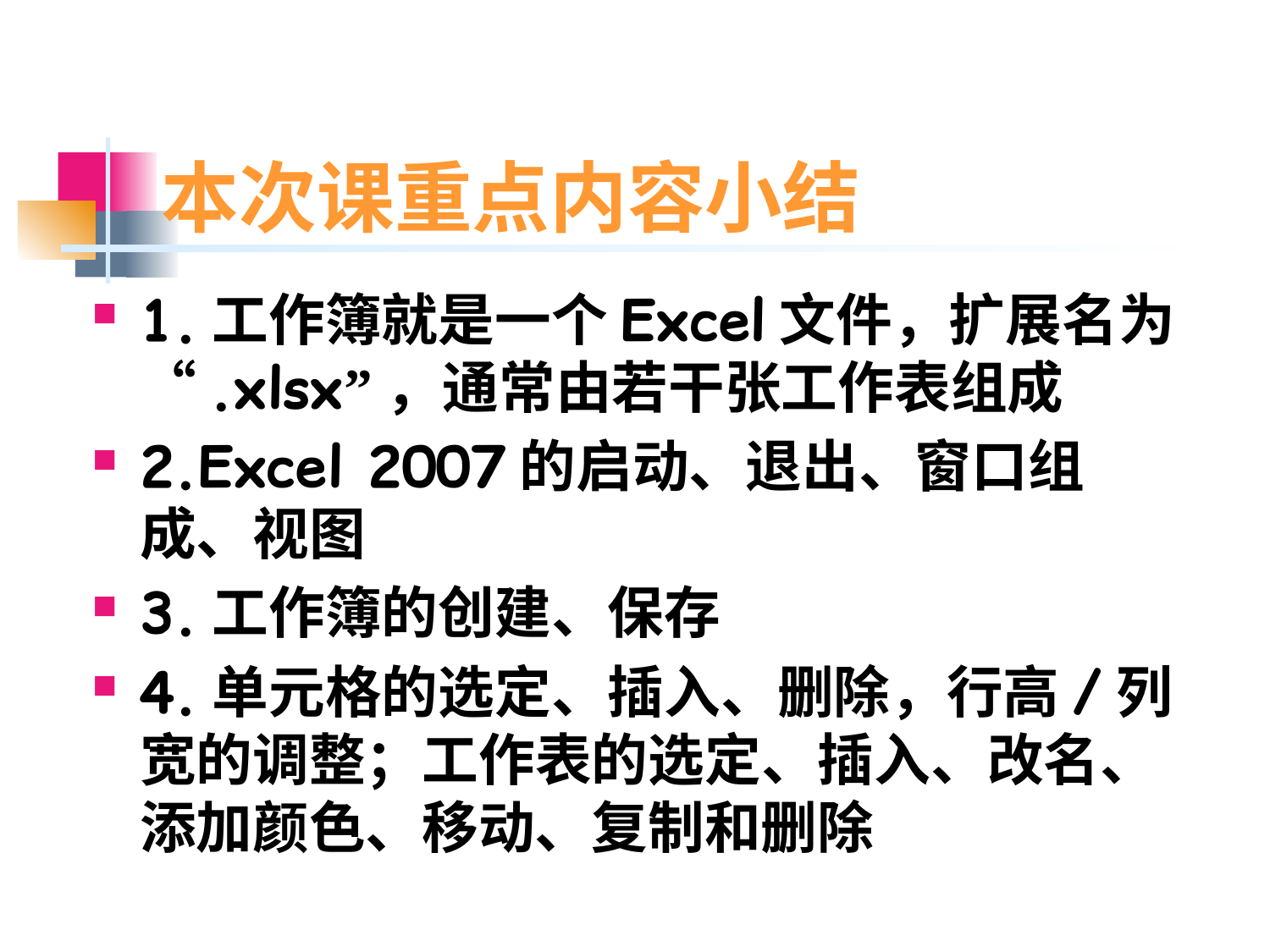

# 本次课重点内容小结
1.工作簿就是一个Excel文件，扩展名为“.xlsx”，通常由若干张工作表组成
2.Excel 2007的启动、退出、窗口组成、视图
3.工作簿的创建、保存
4.单元格的选定、插入、删除，行高/列宽的调整；工作表的选定、插入、改名、添加颜色、移动、复制和删除